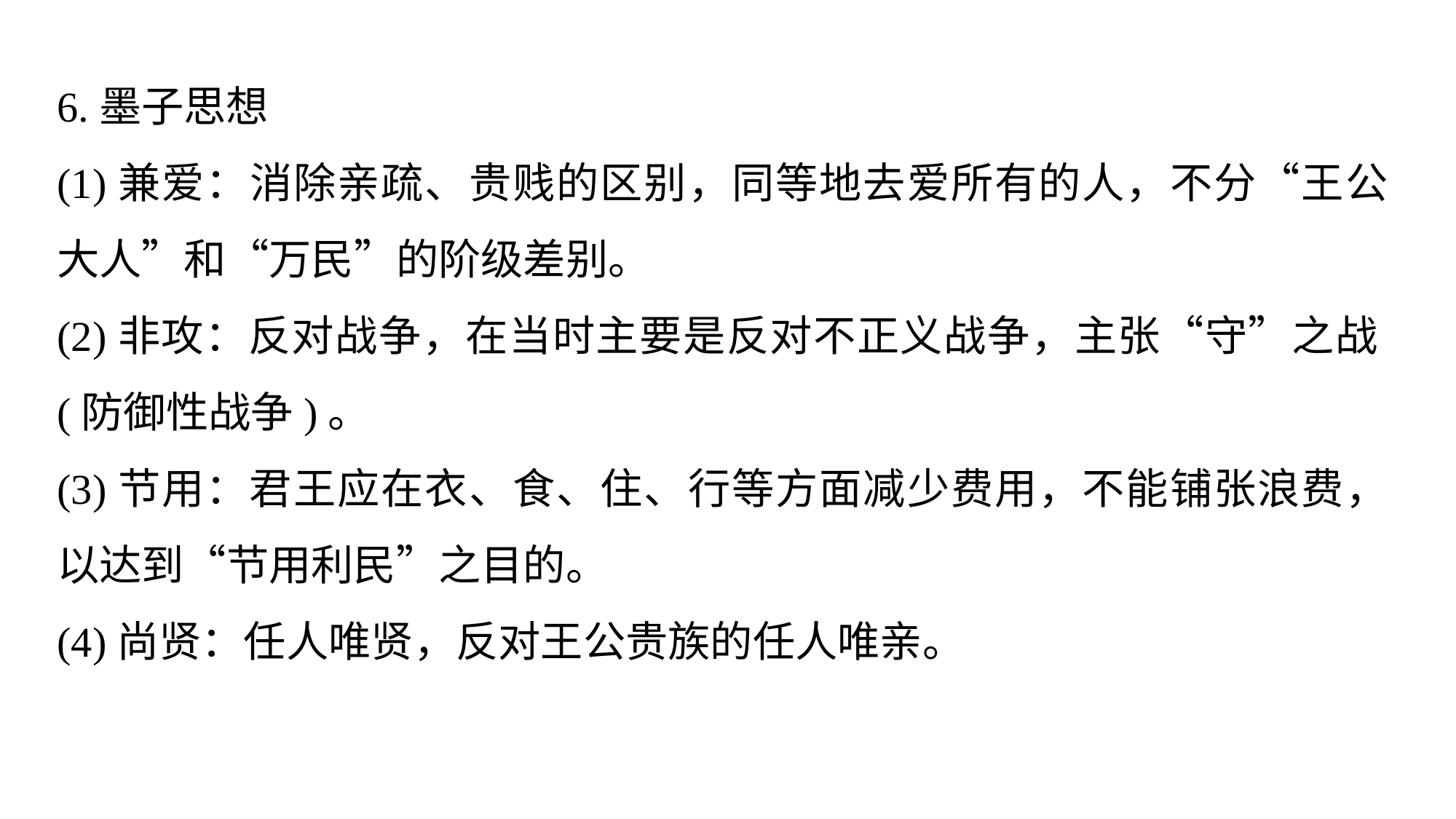

6.墨子思想
(1)兼爱：消除亲疏、贵贱的区别，同等地去爱所有的人，不分“王公大人”和“万民”的阶级差别。
(2)非攻：反对战争，在当时主要是反对不正义战争，主张“守”之战(防御性战争)。
(3)节用：君王应在衣、食、住、行等方面减少费用，不能铺张浪费，以达到“节用利民”之目的。
(4)尚贤：任人唯贤，反对王公贵族的任人唯亲。